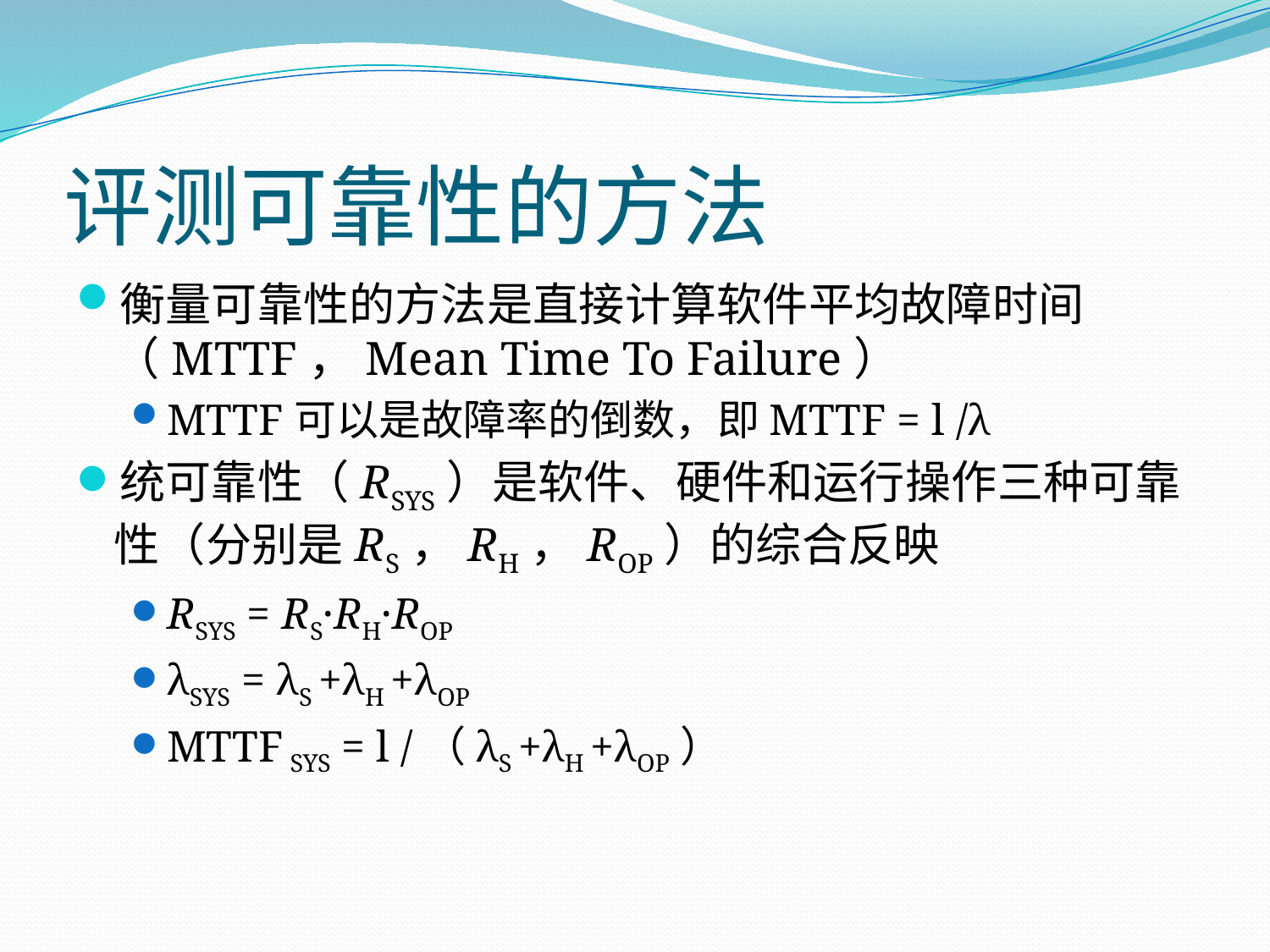

# 评测可靠性的方法
衡量可靠性的方法是直接计算软件平均故障时间（MTTF，Mean Time To Failure）
MTTF可以是故障率的倒数，即MTTF = l /λ
统可靠性（RSYS）是软件、硬件和运行操作三种可靠性（分别是RS，RH，ROP）的综合反映
RSYS = RS·RH·ROP
λSYS = λS +λH +λOP
MTTF SYS = l /（λS +λH +λOP）